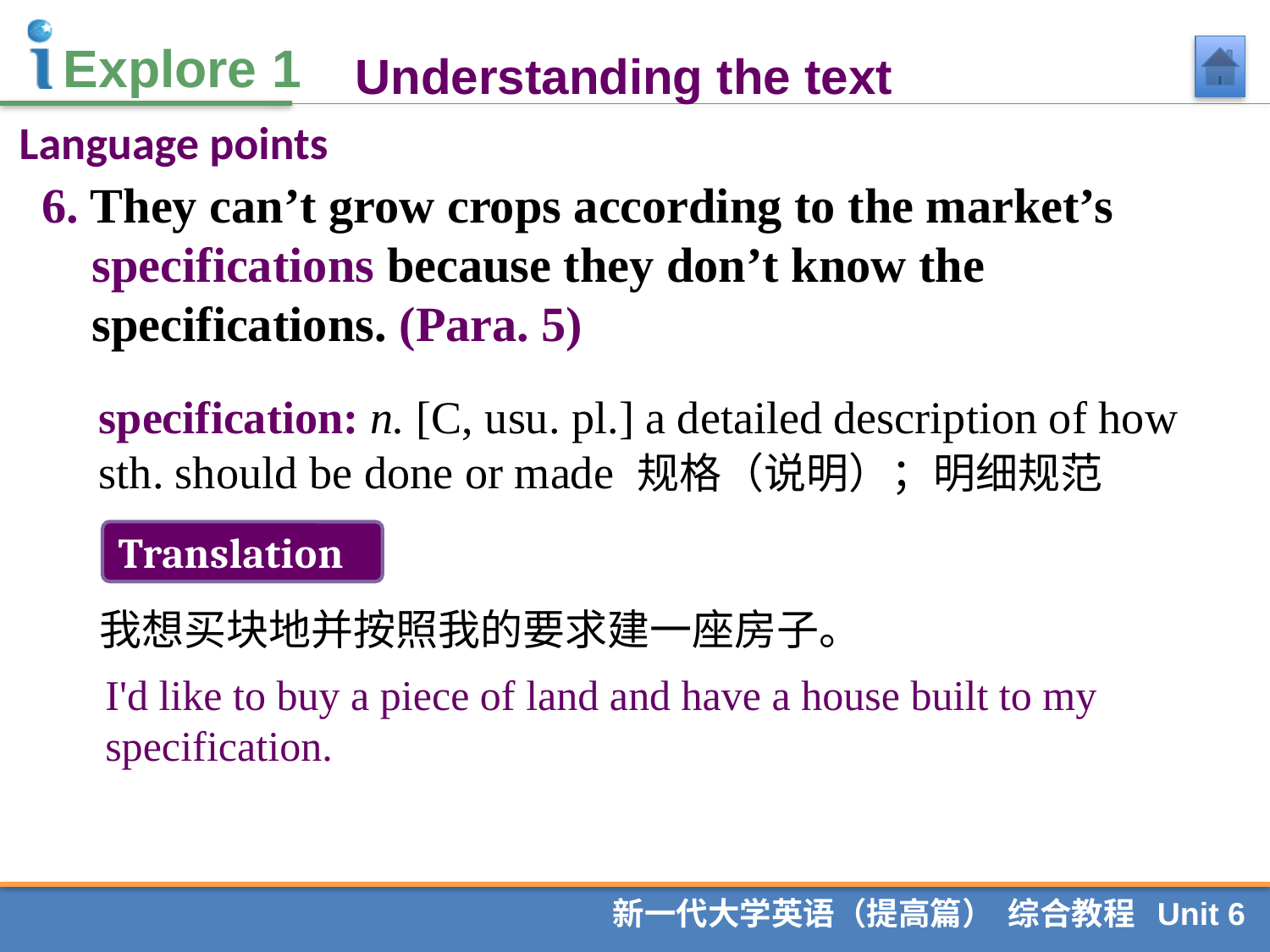

Understanding the text
Language points
6. They can’t grow crops according to the market’s specifications because they don’t know the specifications. (Para. 5)
specification: n. [C, usu. pl.] a detailed description of how sth. should be done or made 规格（说明）；明细规范
Translation
我想买块地并按照我的要求建一座房子。
I'd like to buy a piece of land and have a house built to my specification.